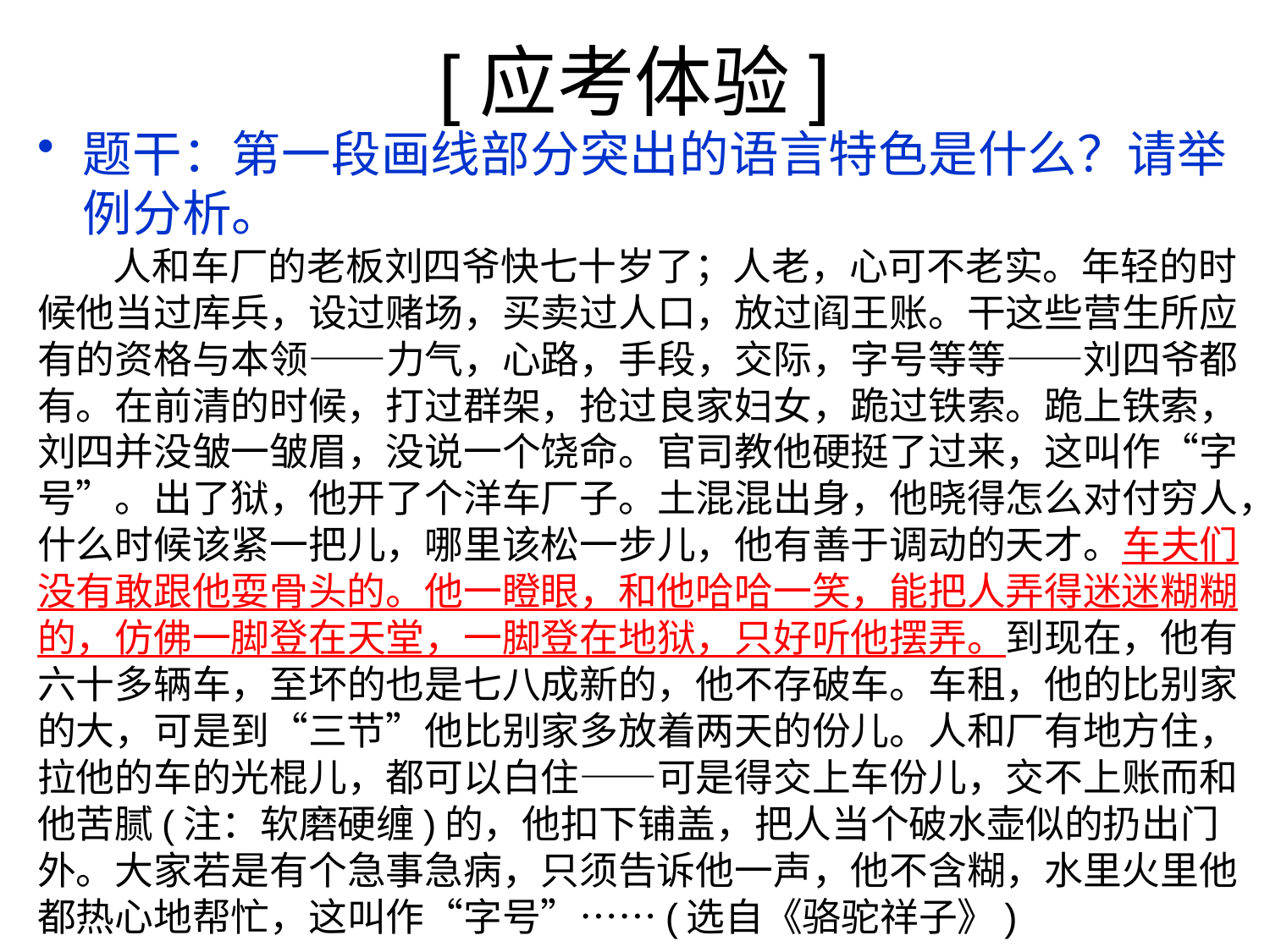

# [应考体验]
题干：第一段画线部分突出的语言特色是什么？请举例分析。
人和车厂的老板刘四爷快七十岁了；人老，心可不老实。年轻的时候他当过库兵，设过赌场，买卖过人口，放过阎王账。干这些营生所应有的资格与本领——力气，心路，手段，交际，字号等等——刘四爷都有。在前清的时候，打过群架，抢过良家妇女，跪过铁索。跪上铁索，刘四并没皱一皱眉，没说一个饶命。官司教他硬挺了过来，这叫作“字号”。出了狱，他开了个洋车厂子。土混混出身，他晓得怎么对付穷人，什么时候该紧一把儿，哪里该松一步儿，他有善于调动的天才。车夫们没有敢跟他耍骨头的。他一瞪眼，和他哈哈一笑，能把人弄得迷迷糊糊的，仿佛一脚登在天堂，一脚登在地狱，只好听他摆弄。到现在，他有六十多辆车，至坏的也是七八成新的，他不存破车。车租，他的比别家的大，可是到“三节”他比别家多放着两天的份儿。人和厂有地方住，拉他的车的光棍儿，都可以白住——可是得交上车份儿，交不上账而和他苦腻(注：软磨硬缠)的，他扣下铺盖，把人当个破水壶似的扔出门外。大家若是有个急事急病，只须告诉他一声，他不含糊，水里火里他都热心地帮忙，这叫作“字号”……(选自《骆驼祥子》)